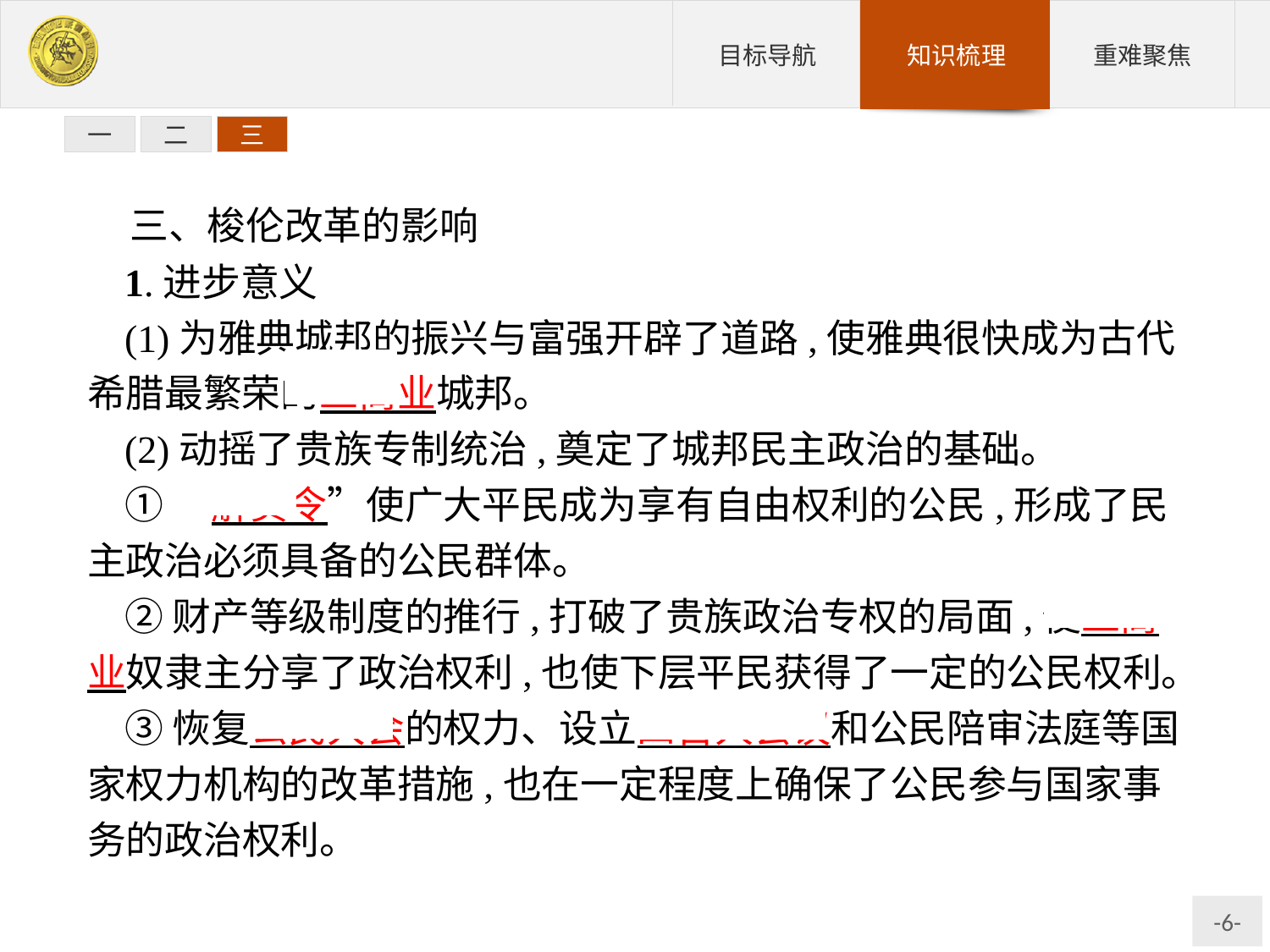

一
二
三
三、梭伦改革的影响
1.进步意义
(1)为雅典城邦的振兴与富强开辟了道路,使雅典很快成为古代希腊最繁荣的工商业城邦。
(2)动摇了贵族专制统治,奠定了城邦民主政治的基础。
①“解负令”使广大平民成为享有自由权利的公民,形成了民主政治必须具备的公民群体。
②财产等级制度的推行,打破了贵族政治专权的局面,使工商业奴隶主分享了政治权利,也使下层平民获得了一定的公民权利。
③恢复公民大会的权力、设立四百人会议和公民陪审法庭等国家权力机构的改革措施,也在一定程度上确保了公民参与国家事务的政治权利。